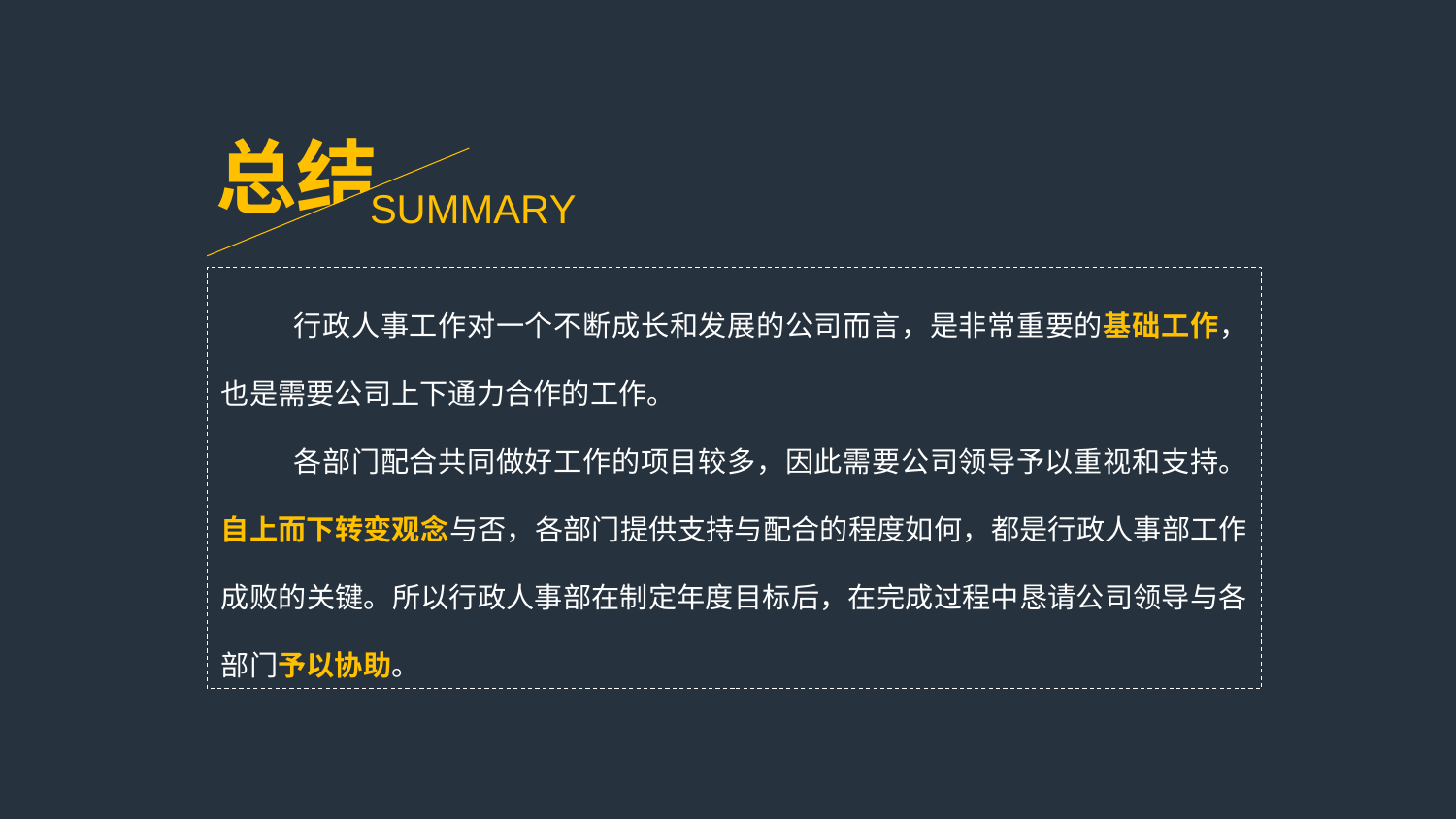

总结
SUMMARY

行政人事工作对一个不断成长和发展的公司而言，是非常重要的基础工作，也是需要公司上下通力合作的工作。
各部门配合共同做好工作的项目较多，因此需要公司领导予以重视和支持。自上而下转变观念与否，各部门提供支持与配合的程度如何，都是行政人事部工作成败的关键。所以行政人事部在制定年度目标后，在完成过程中恳请公司领导与各部门予以协助。